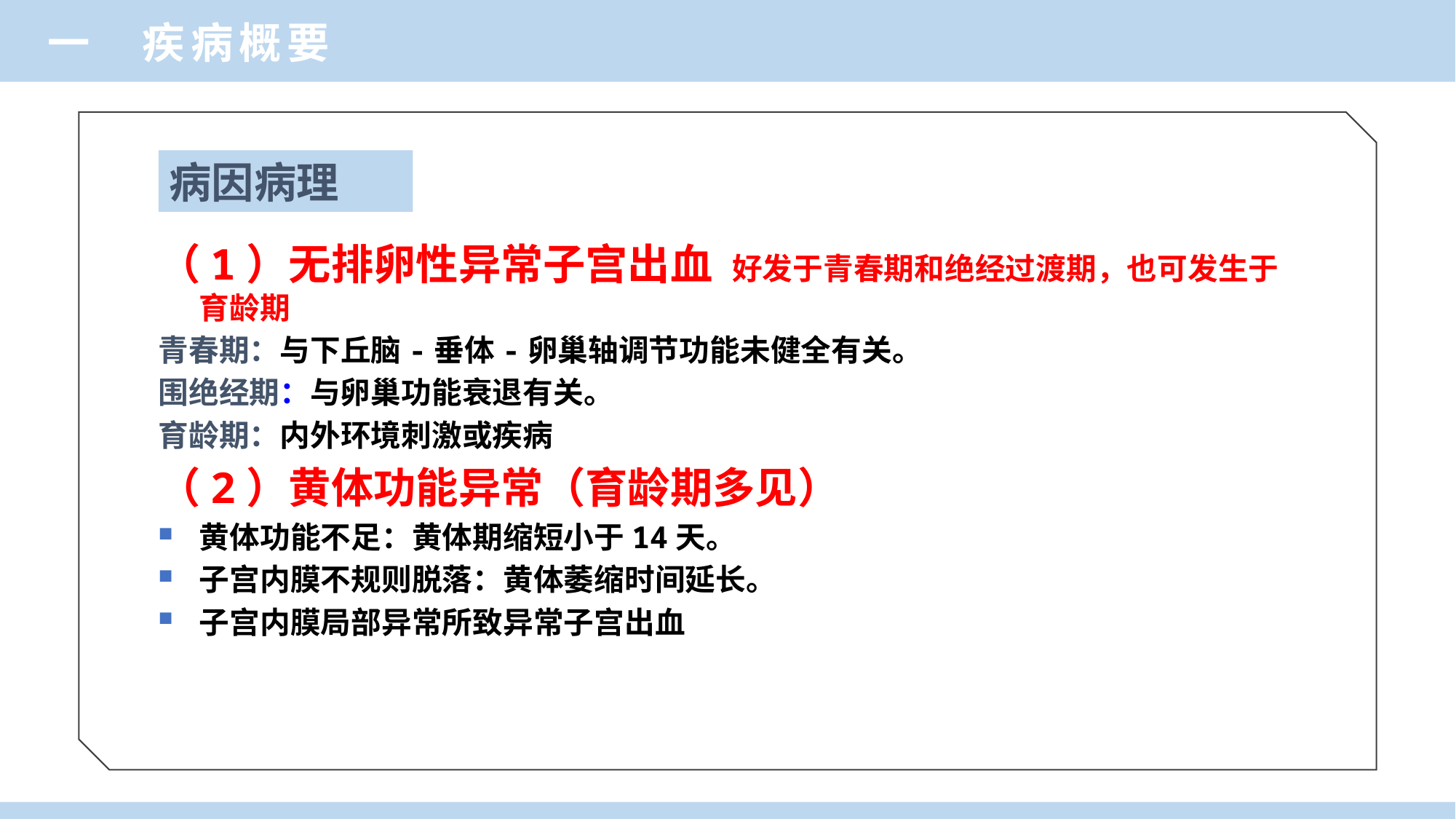

一   疾病概要

病因病理
（1）无排卵性异常子宫出血  好发于青春期和绝经过渡期，也可发生于育龄期
青春期：与下丘脑-垂体-卵巢轴调节功能未健全有关。
围绝经期：与卵巢功能衰退有关。
育龄期：内外环境刺激或疾病
（2）黄体功能异常（育龄期多见）
黄体功能不足：黄体期缩短小于14天。
子宫内膜不规则脱落：黄体萎缩时间延长。
子宫内膜局部异常所致异常子宫出血